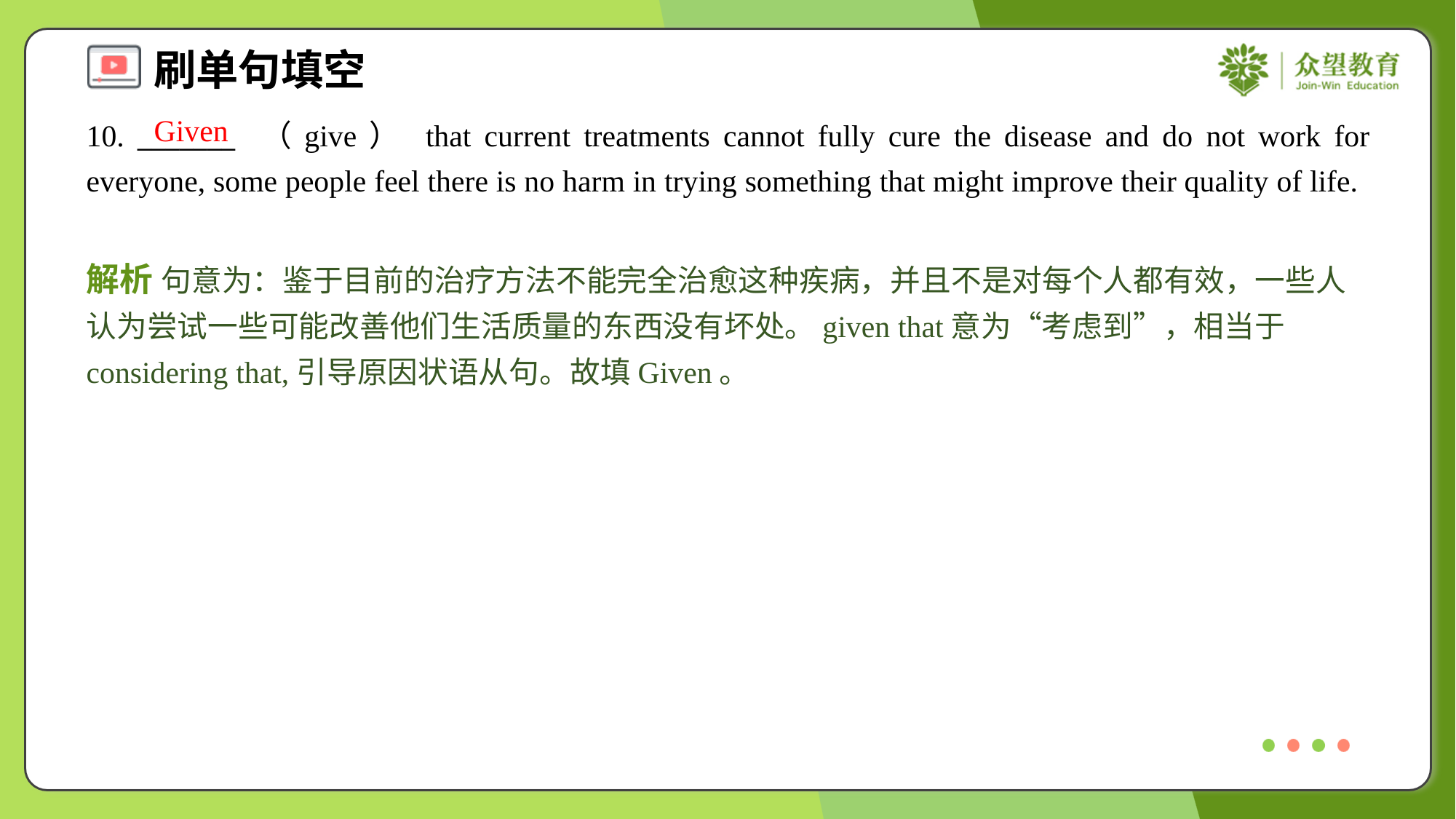

Given
10. _______ （give） that current treatments cannot fully cure the disease and do not work for everyone, some people feel there is no harm in trying something that might improve their quality of life.
解析 句意为：鉴于目前的治疗方法不能完全治愈这种疾病，并且不是对每个人都有效，一些人认为尝试一些可能改善他们生活质量的东西没有坏处。given that意为“考虑到”，相当于considering that,引导原因状语从句。故填Given。